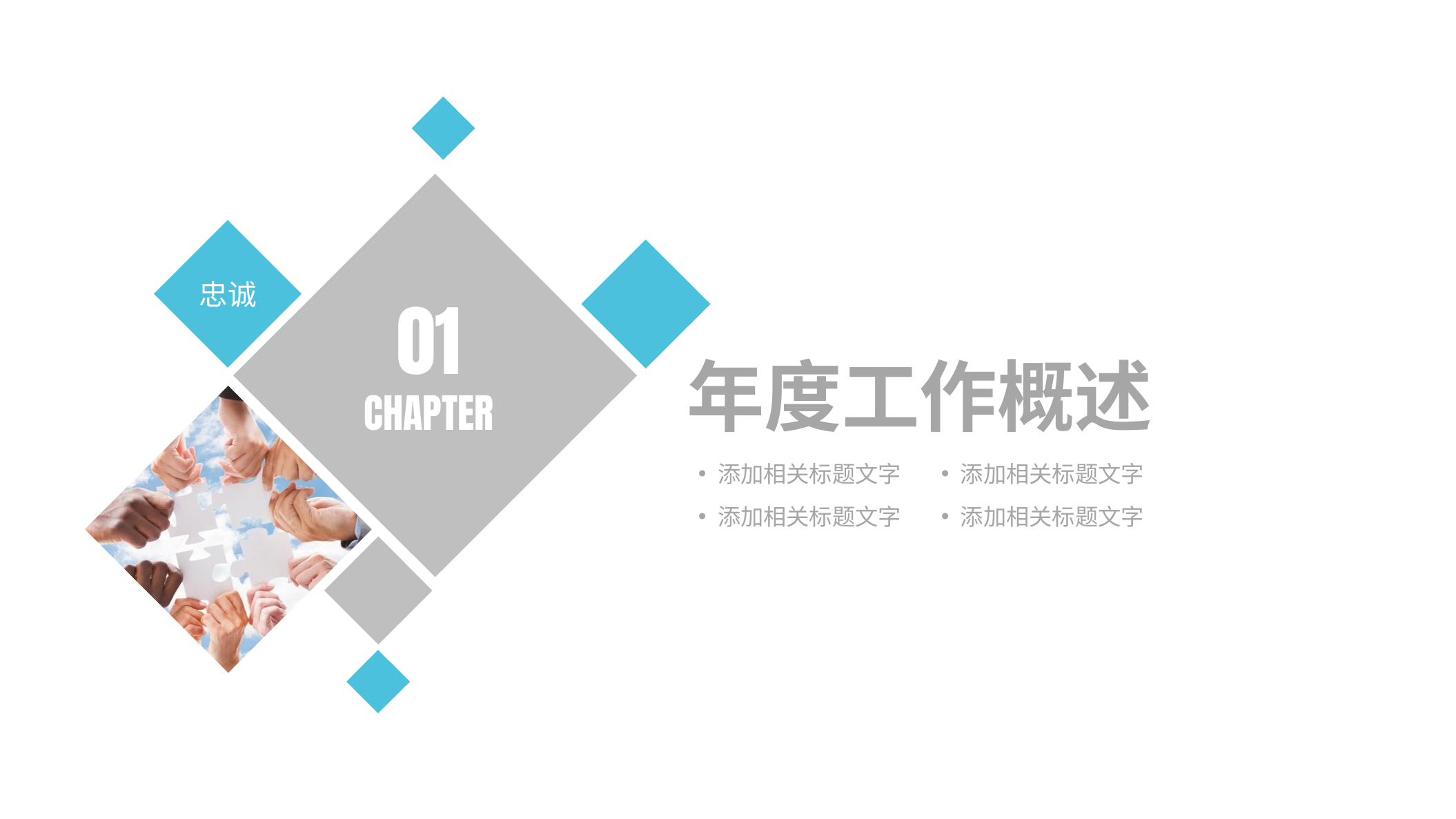

忠诚

01
CHAPTER
年度工作概述

添加相关标题文字
添加相关标题文字
添加相关标题文字
添加相关标题文字